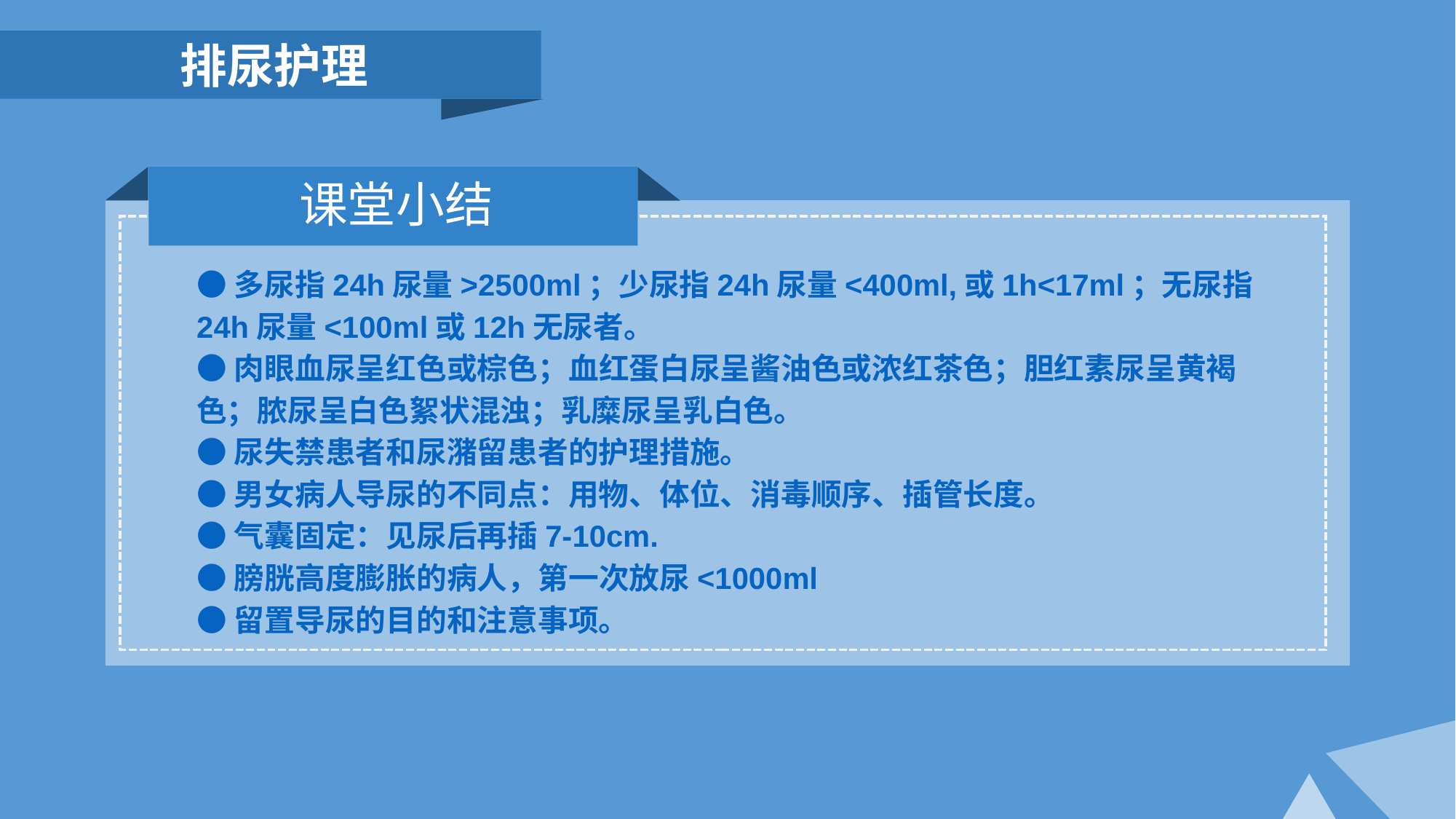

排尿护理

课堂小结

●多尿指24h尿量>2500ml；少尿指24h尿量<400ml,或1h<17ml；无尿指24h尿量<100ml或12h无尿者。
●肉眼血尿呈红色或棕色；血红蛋白尿呈酱油色或浓红茶色；胆红素尿呈黄褐色；脓尿呈白色絮状混浊；乳糜尿呈乳白色。
●尿失禁患者和尿潴留患者的护理措施。
●男女病人导尿的不同点：用物、体位、消毒顺序、插管长度。
●气囊固定：见尿后再插7-10cm.
●膀胱高度膨胀的病人，第一次放尿<1000ml
●留置导尿的目的和注意事项。